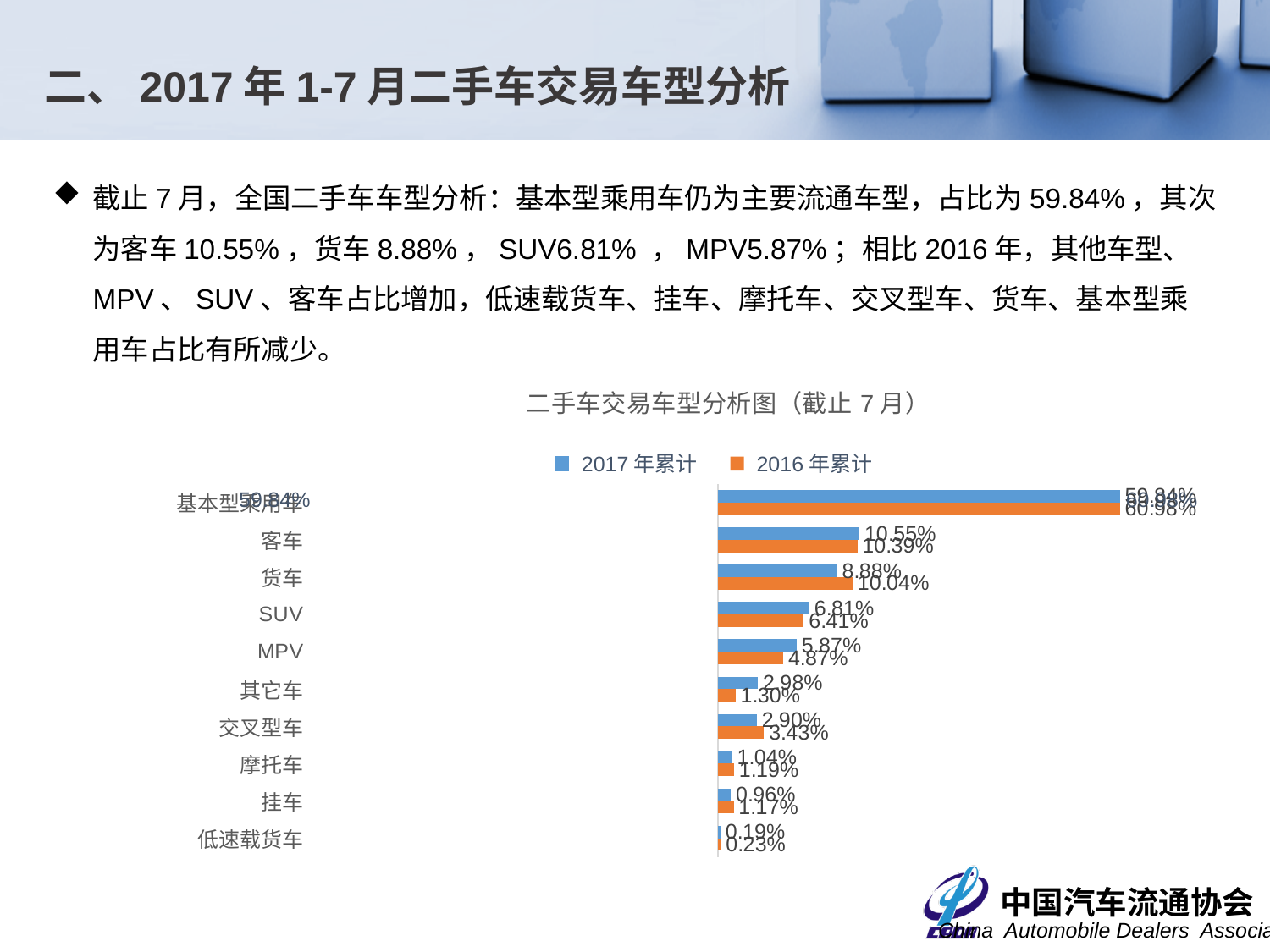

二、2017年1-7月二手车交易车型分析
截止7月，全国二手车车型分析：基本型乘用车仍为主要流通车型，占比为59.84%，其次为客车10.55%，货车8.88%，SUV6.81% ，MPV5.87%；相比2016年，其他车型、MPV、SUV、客车占比增加，低速载货车、挂车、摩托车、交叉型车、货车、基本型乘用车占比有所减少。

### Chart: 二手车交易车型分析图（截止7月）

| Category | 2016年累计 | 2017年累计 |
|---|---|---|
| 低速载货车 | 0.002271458828243511 | 0.0018550952317311837 |
| 挂车 | 0.011722394745127287 | 0.009586925109833278 |
| 摩托车 | 0.011906107787858887 | 0.010415116123668336 |
| 交叉型车 | 0.034286363376170005 | 0.028952031305152368 |
| 其它车 | 0.012986741177480755 | 0.029789287969209616 |
| MPV | 0.04870291794270046 | 0.058664553687804065 |
| SUV | 0.06407130999742408 | 0.06809882494551144 |
| 货车 | 0.10038513552190972 | 0.08876236620489424 |
| 客车 | 0.10388319642806033 | 0.1055000422576279 |
| 基本型乘用车 | 0.6097843741950256 | 0.5983757571645687 |
2017年累计
2016年累计